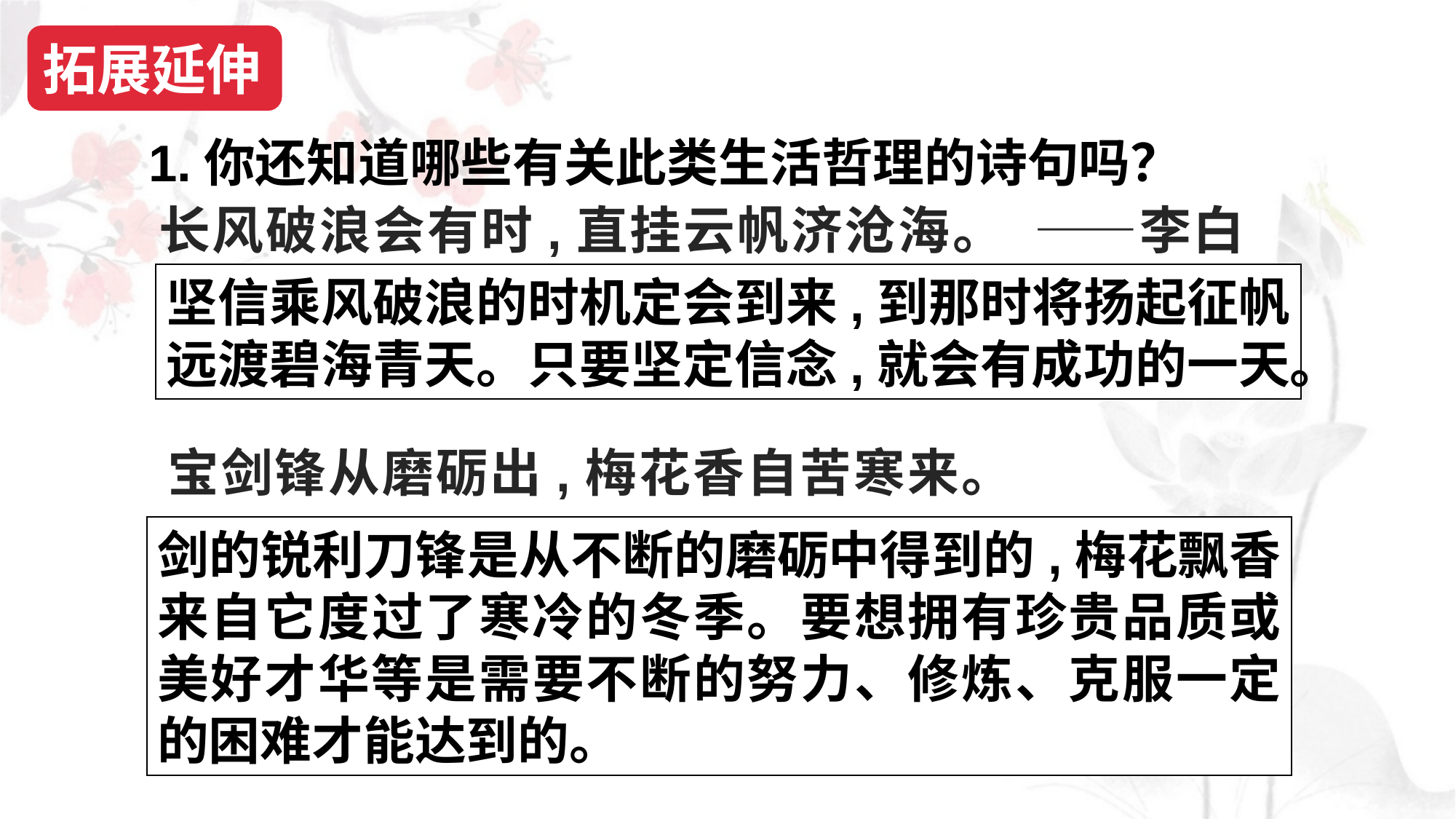

拓展延伸
1.你还知道哪些有关此类生活哲理的诗句吗？
长风破浪会有时,直挂云帆济沧海。  ——李白
坚信乘风破浪的时机定会到来,到那时将扬起征帆远渡碧海青天。只要坚定信念,就会有成功的一天。
宝剑锋从磨砺出,梅花香自苦寒来。
剑的锐利刀锋是从不断的磨砺中得到的,梅花飘香来自它度过了寒冷的冬季。要想拥有珍贵品质或美好才华等是需要不断的努力、修炼、克服一定的困难才能达到的。